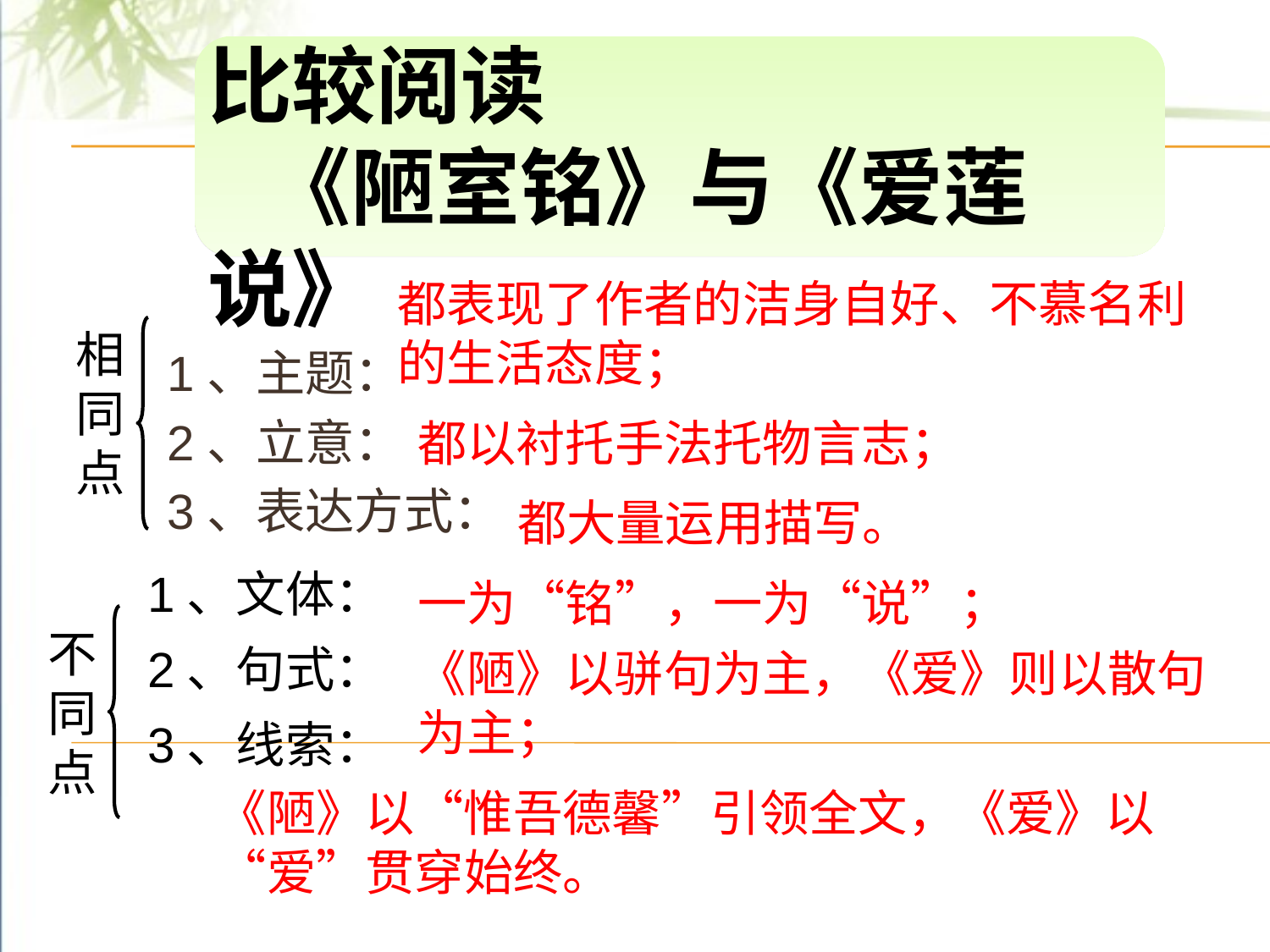

比较阅读
  《陋室铭》与《爱莲说》

1、主题：
2、立意：
3、表达方式：
都表现了作者的洁身自好、不慕名利的生活态度；
相同点

都以衬托手法托物言志；
都大量运用描写。
1、文体：
2、句式：
3、线索：
一为“铭”，一为“说”；

不同点
《陋》以骈句为主，《爱》则以散句为主；
《陋》以“惟吾德馨”引领全文，《爱》以“爱”贯穿始终。